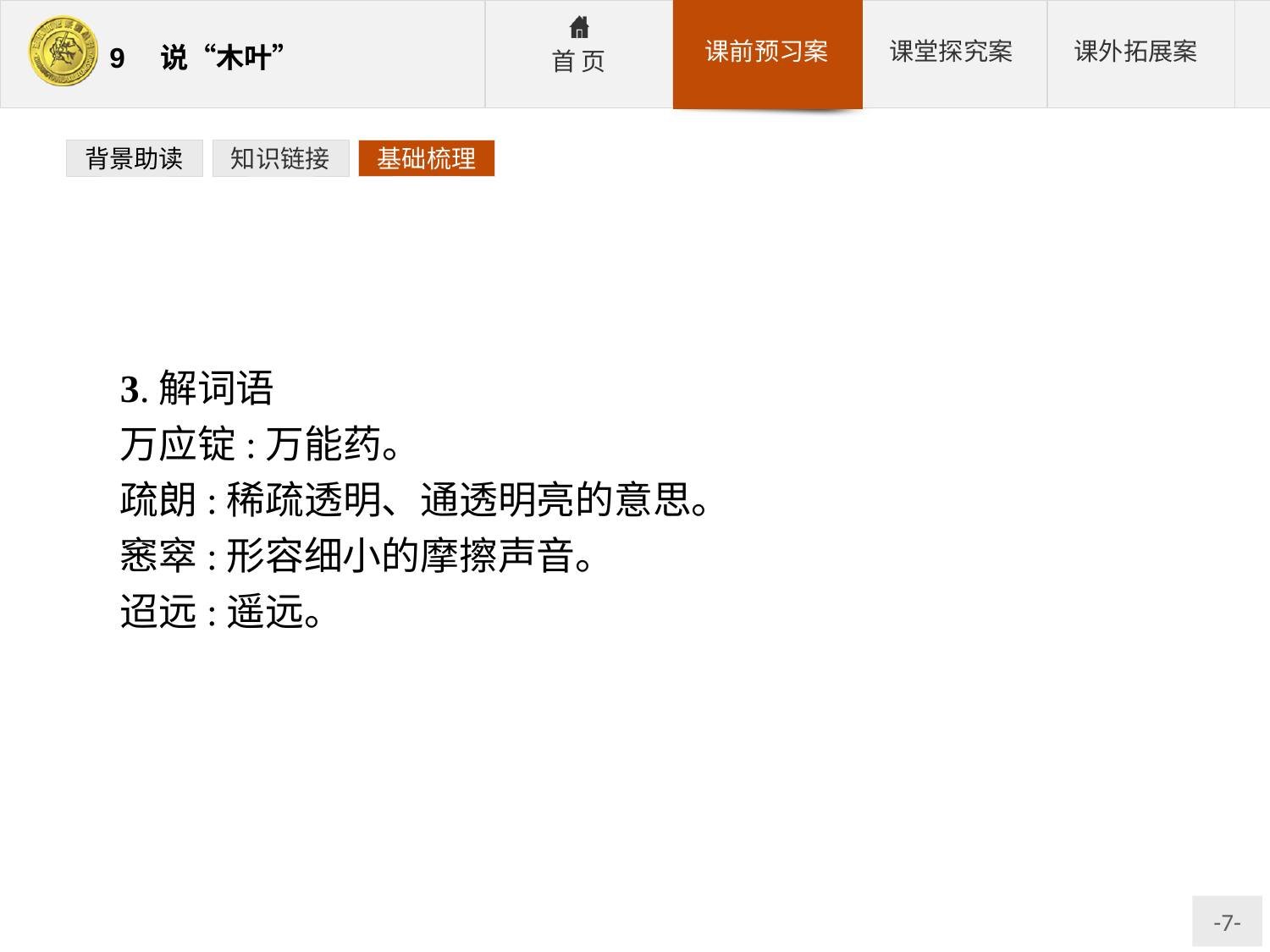

背景助读
知识链接
基础梳理
3.解词语
万应锭:万能药。
疏朗:稀疏透明、通透明亮的意思。
窸窣:形容细小的摩擦声音。
迢远:遥远。